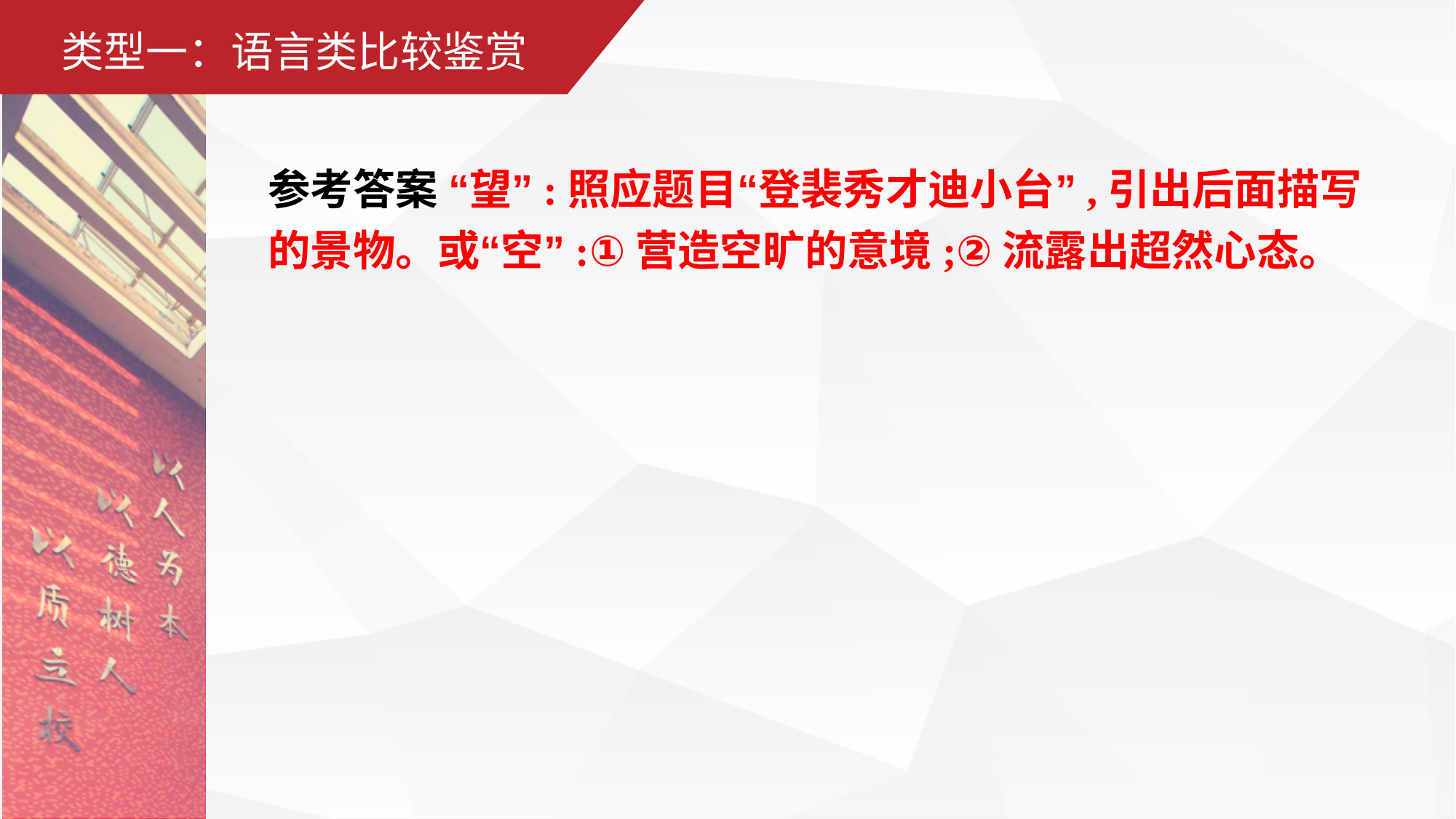

类型一：语言类比较鉴赏
参考答案 “望”:照应题目“登裴秀才迪小台”,引出后面描写的景物。或“空”:①营造空旷的意境;②流露出超然心态。